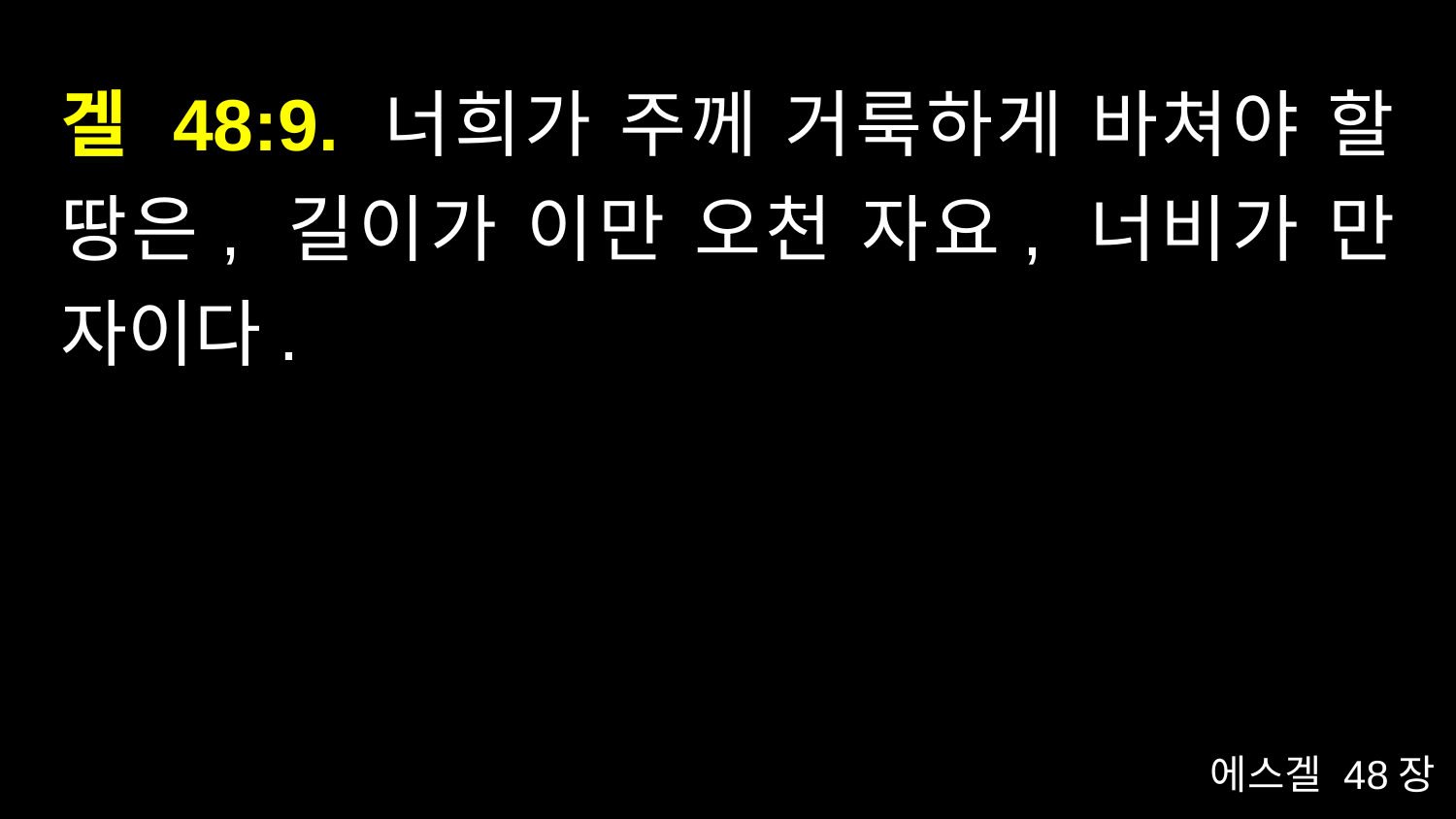

# 겔 48:9. 너희가 주께 거룩하게 바쳐야 할 땅은, 길이가 이만 오천 자요, 너비가 만 자이다.
에스겔 48장